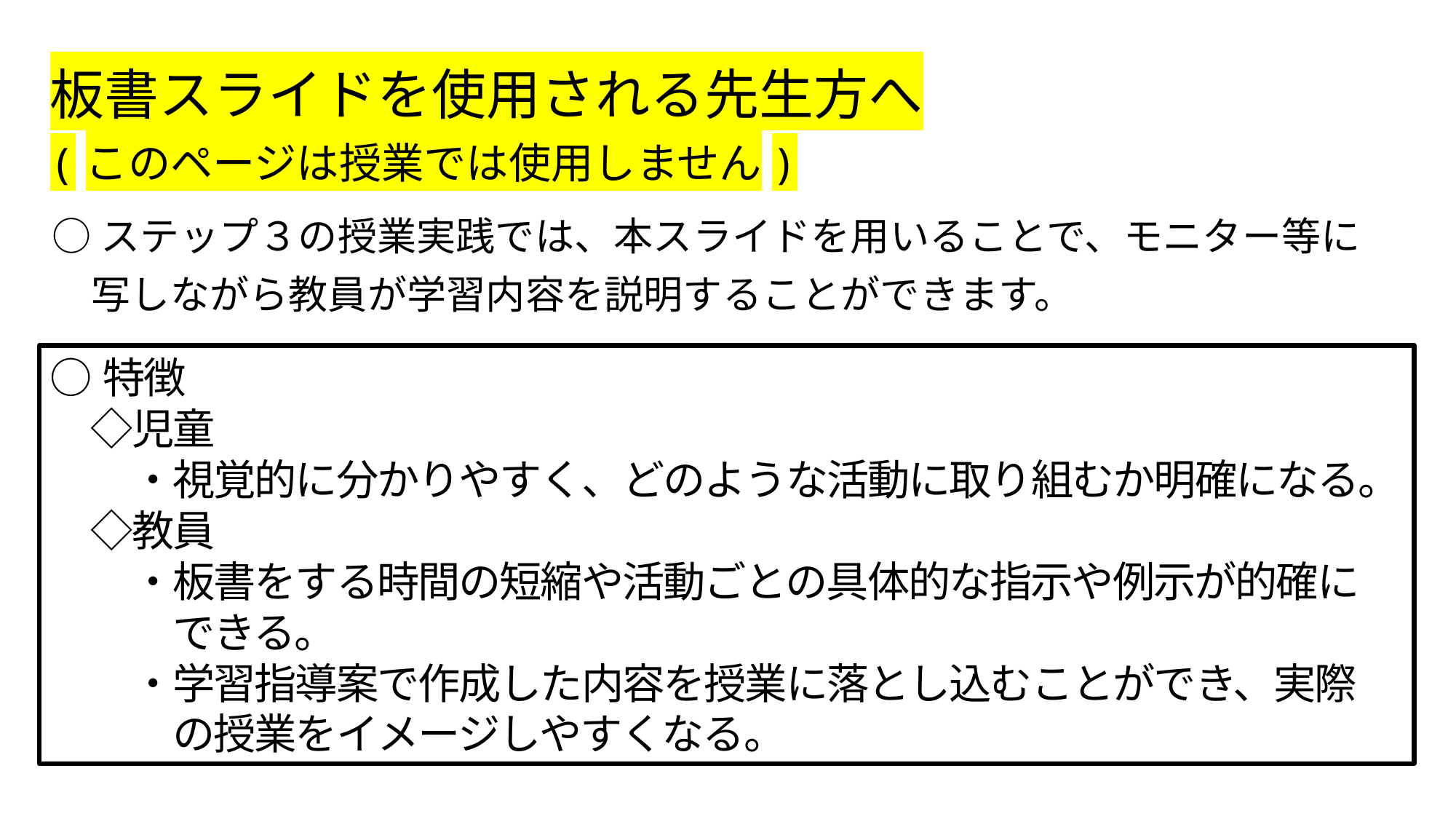

板書スライドを使用される先生方へ
(このページは授業では使用しません)
○ステップ３の授業実践では、本スライドを用いることで、モニター等に
　写しながら教員が学習内容を説明することができます。
○特徴
　◇児童
　　・視覚的に分かりやすく、どのような活動に取り組むか明確になる。
　◇教員
　　・板書をする時間の短縮や活動ごとの具体的な指示や例示が的確に
　　　できる。
　　・学習指導案で作成した内容を授業に落とし込むことができ、実際
　　　の授業をイメージしやすくなる。